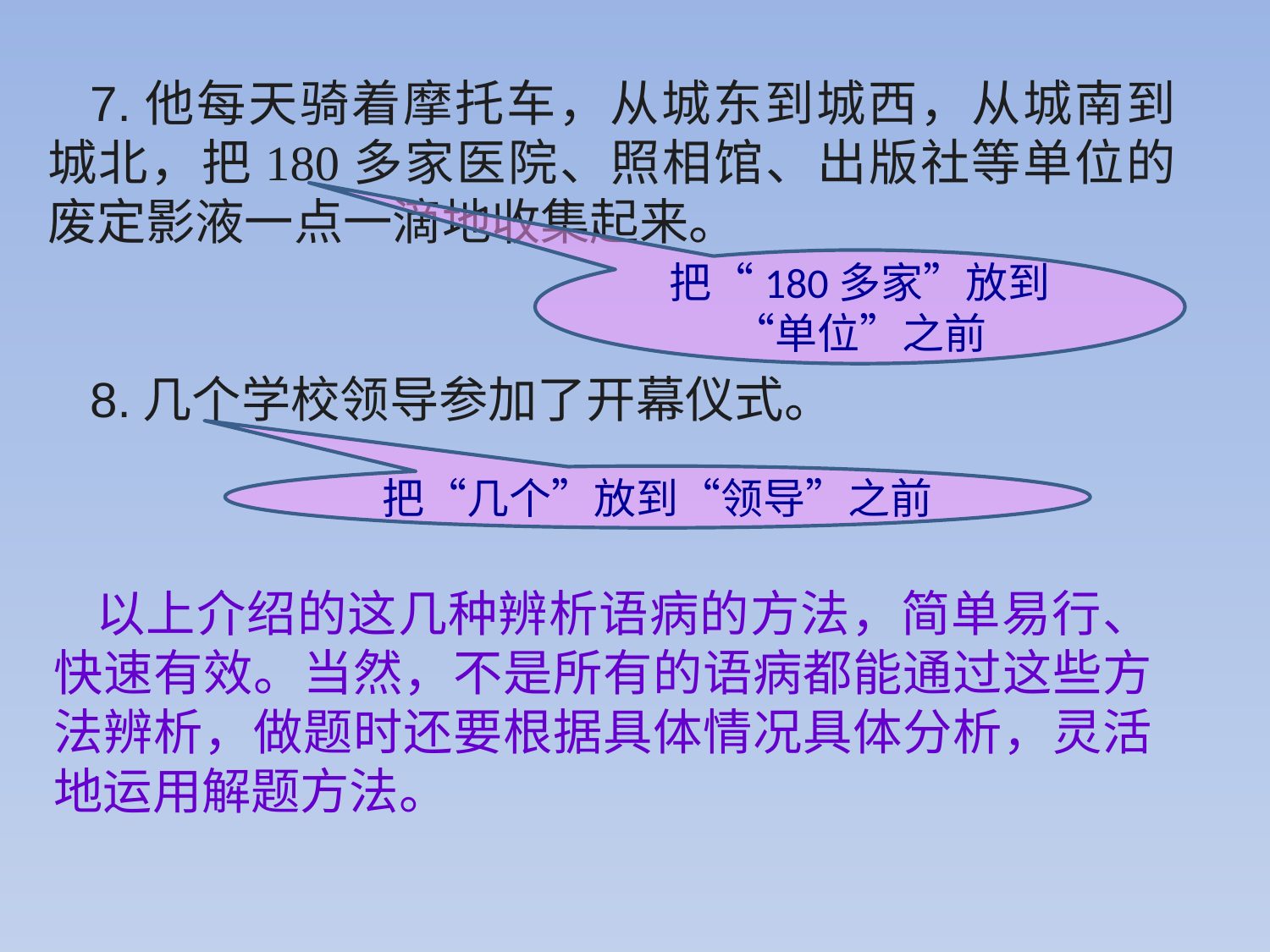

7.他每天骑着摩托车，从城东到城西，从城南到城北，把180多家医院、照相馆、出版社等单位的废定影液一点一滴地收集起来。

8.几个学校领导参加了开幕仪式。

把“180多家”放到“单位”之前
把“几个”放到“领导”之前
以上介绍的这几种辨析语病的方法，简单易行、快速有效。当然，不是所有的语病都能通过这些方法辨析，做题时还要根据具体情况具体分析，灵活地运用解题方法。